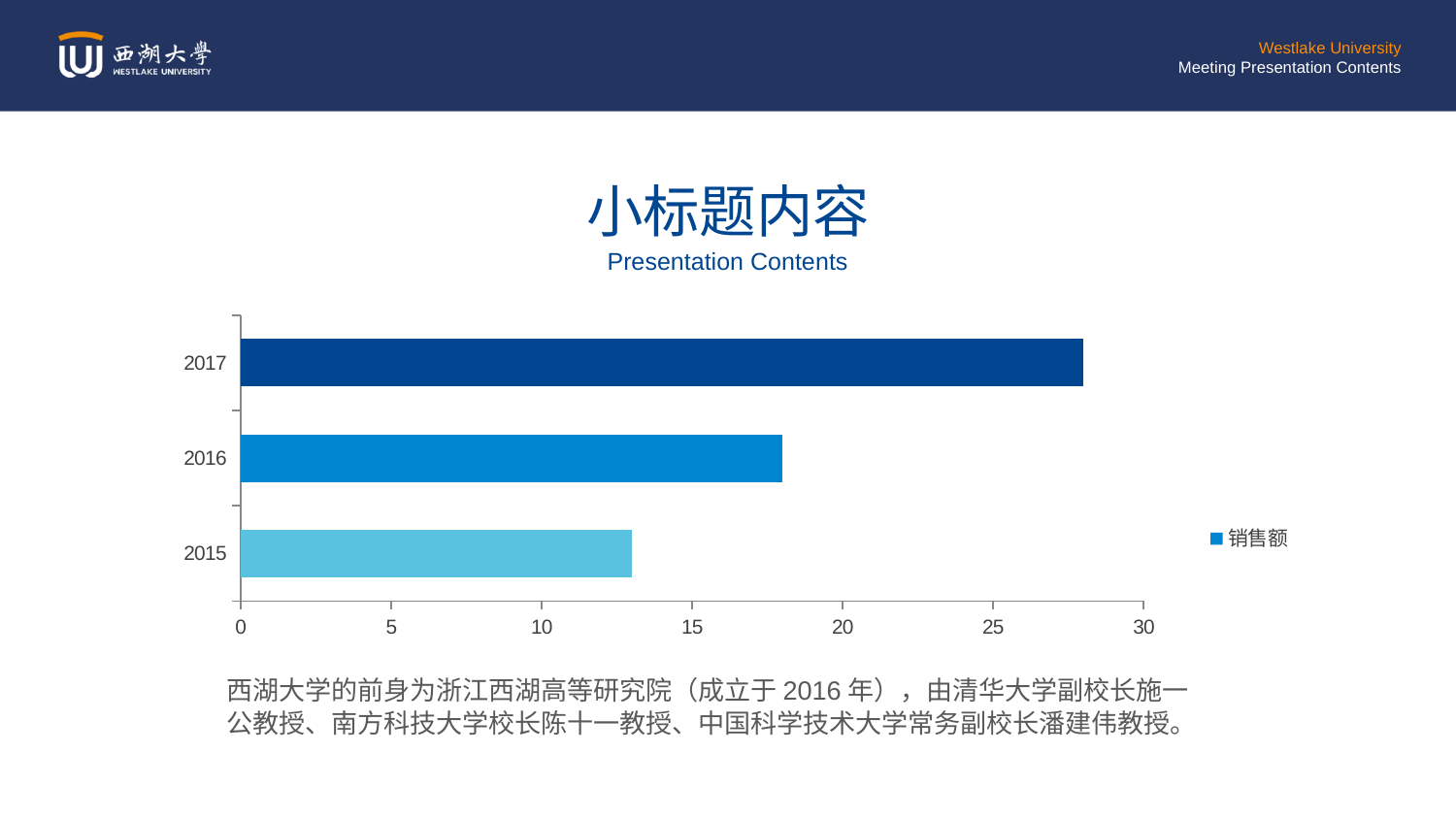

小标题内容
Presentation Contents

### Chart

| Category | 销售额 |
|---|---|
| 2015 | 13.0 |
| 2016 | 18.0 |
| 2017 | 28.0 |
西湖大学的前身为浙江西湖高等研究院（成立于2016年），由清华大学副校长施一公教授、南方科技大学校长陈十一教授、中国科学技术大学常务副校长潘建伟教授。